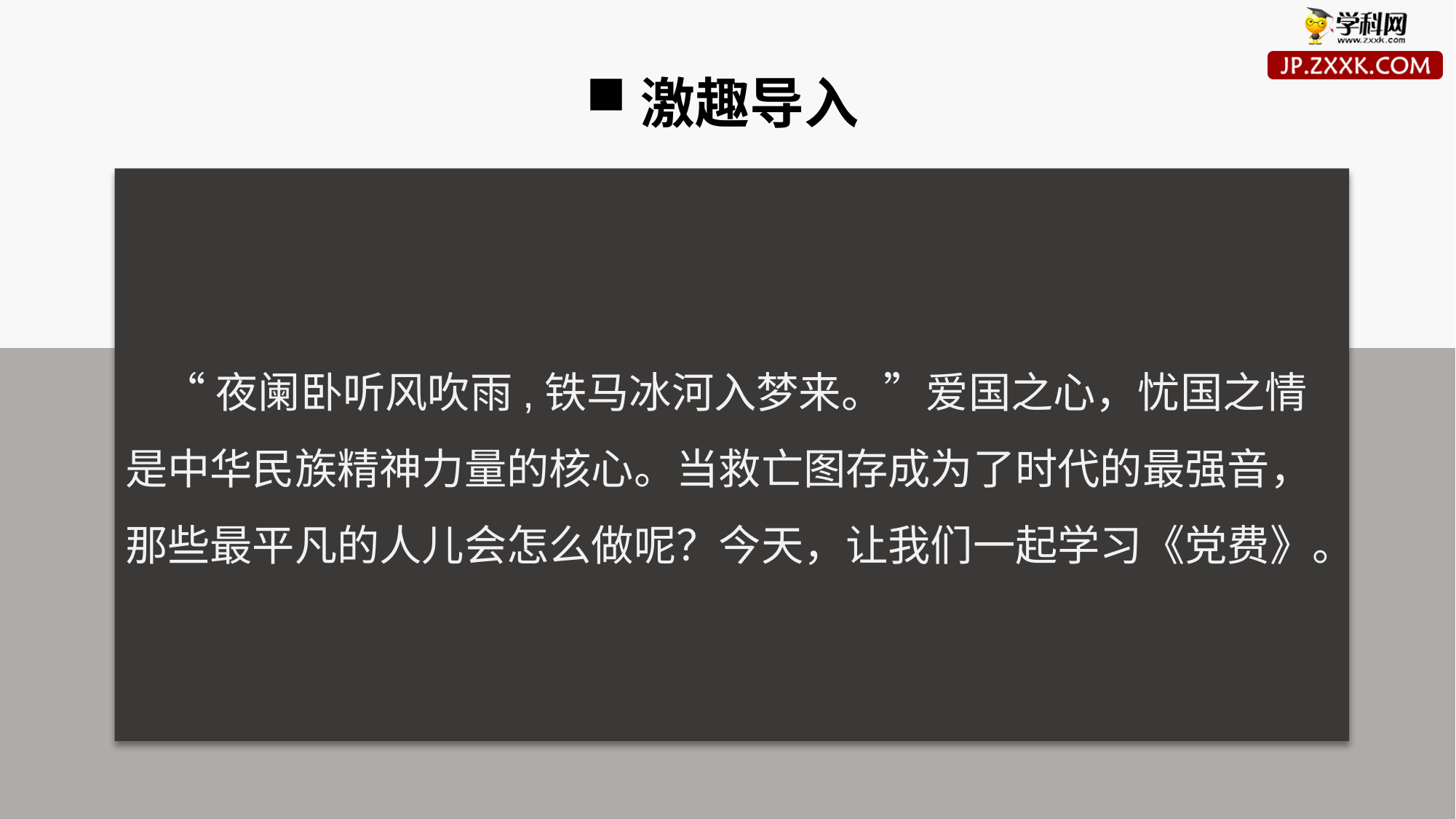

激趣导入
    “夜阑卧听风吹雨,铁马冰河入梦来。”爱国之心，忧国之情是中华民族精神力量的核心。当救亡图存成为了时代的最强音，那些最平凡的人儿会怎么做呢？今天，让我们一起学习《党费》。